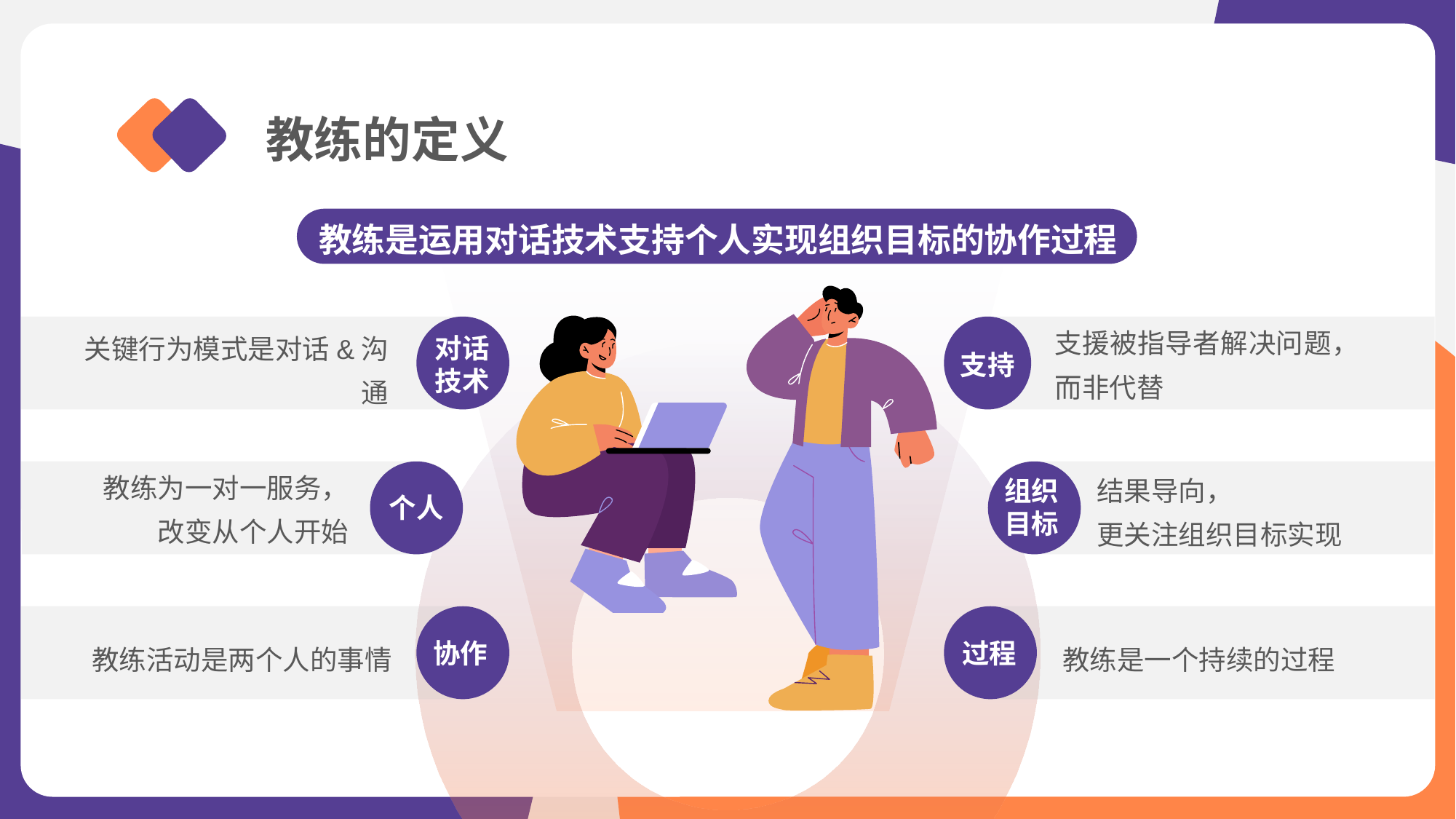

教练的定义

教练是运用对话技术支持个人实现组织目标的协作过程

支援被指导者解决问题，
而非代替

对话
技术
关键行为模式是对话&沟通

支持
教练为一对一服务，
改变从个人开始
结果导向，
更关注组织目标实现

组织
目标
个人

教练是一个持续的过程
教练活动是两个人的事情
协作
过程